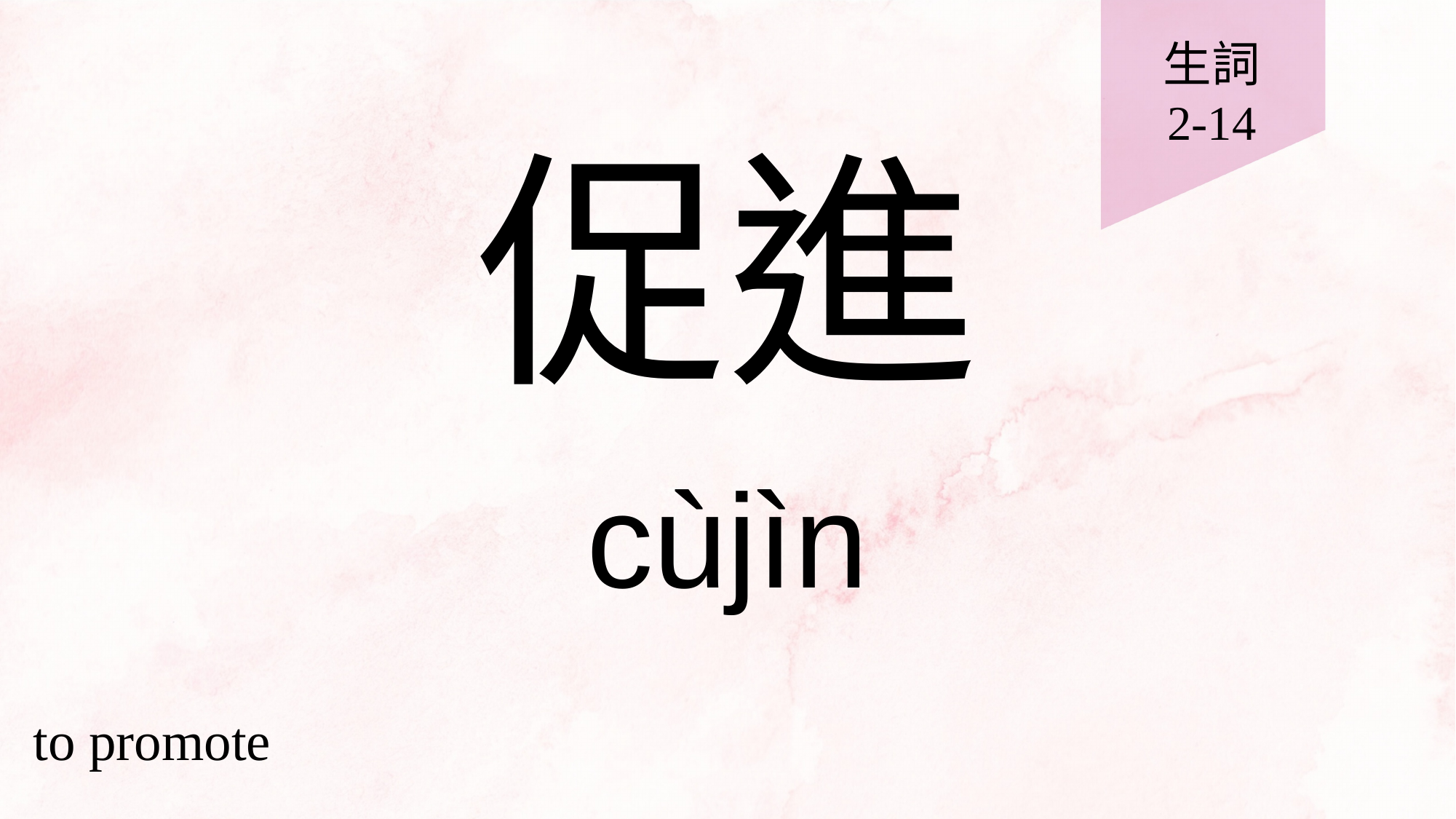

生詞
2-14
# 促進
cùjìn
to promote